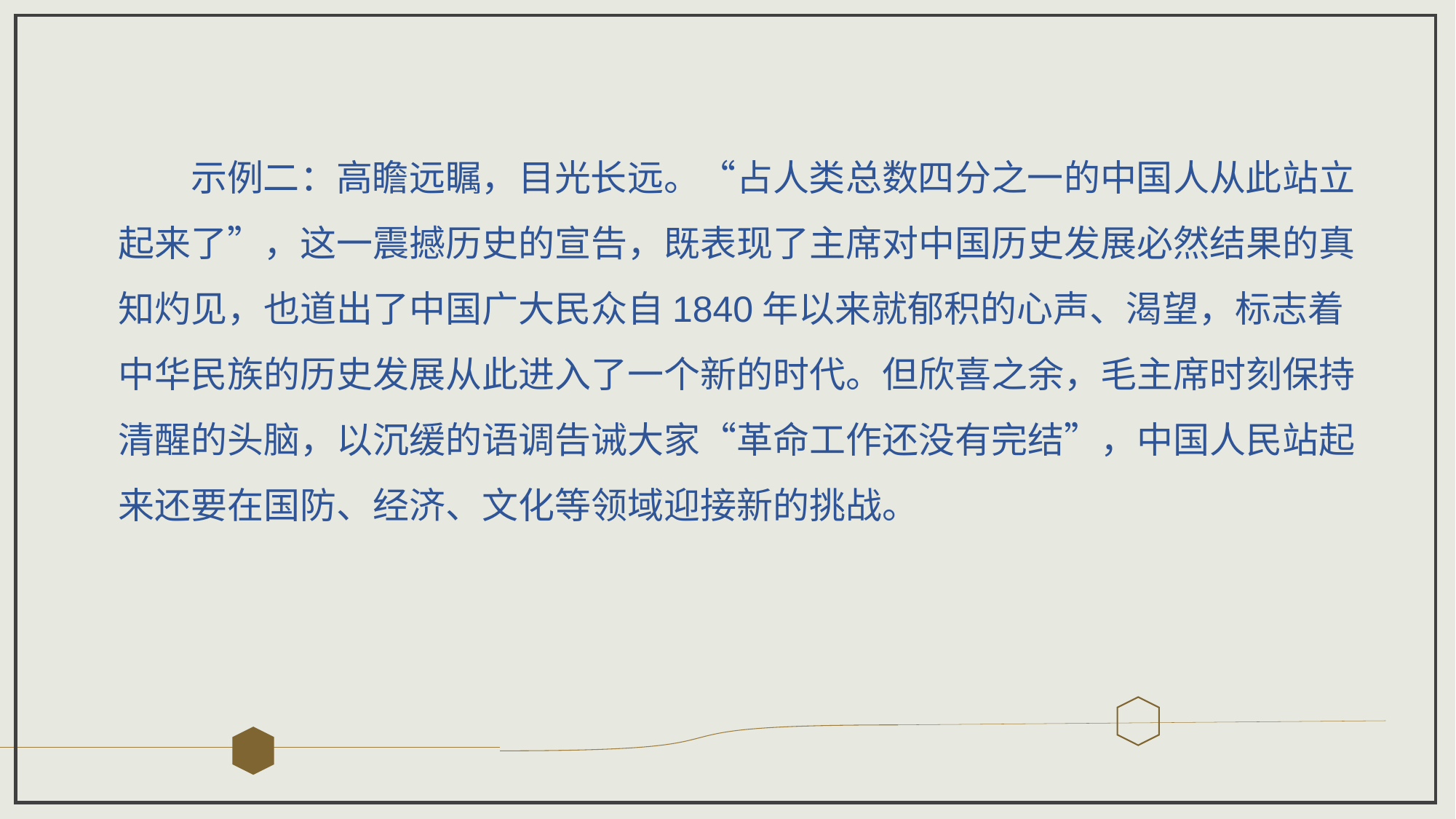

示例二：高瞻远瞩，目光长远。“占人类总数四分之一的中国人从此站立起来了”，这一震撼历史的宣告，既表现了主席对中国历史发展必然结果的真知灼见，也道出了中国广大民众自1840年以来就郁积的心声、渴望，标志着中华民族的历史发展从此进入了一个新的时代。但欣喜之余，毛主席时刻保持清醒的头脑，以沉缓的语调告诫大家“革命工作还没有完结”，中国人民站起来还要在国防、经济、文化等领域迎接新的挑战。